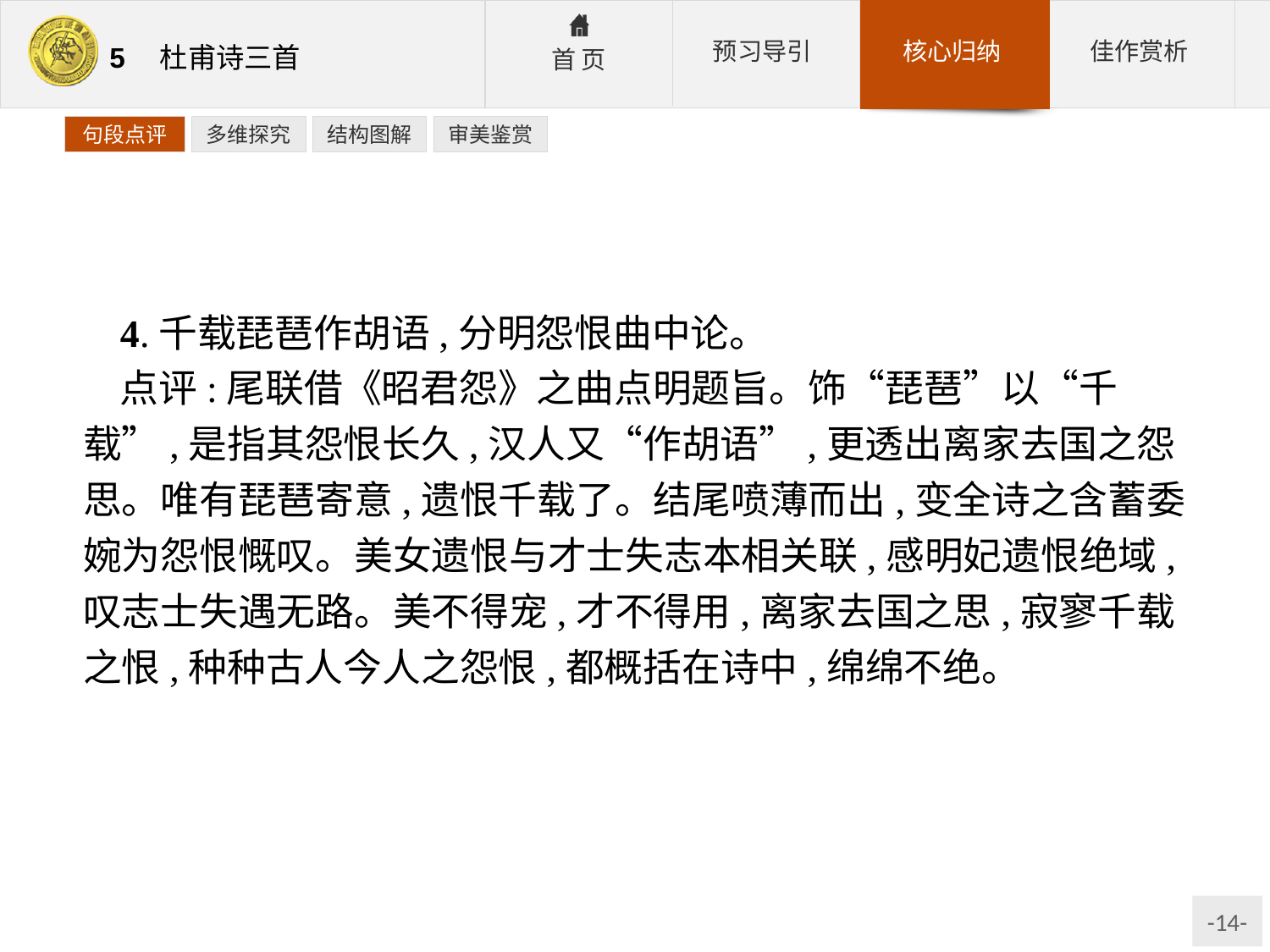

句段点评
多维探究
结构图解
审美鉴赏
4.千载琵琶作胡语,分明怨恨曲中论。
点评:尾联借《昭君怨》之曲点明题旨。饰“琵琶”以“千载”,是指其怨恨长久,汉人又“作胡语”,更透出离家去国之怨思。唯有琵琶寄意,遗恨千载了。结尾喷薄而出,变全诗之含蓄委婉为怨恨慨叹。美女遗恨与才士失志本相关联,感明妃遗恨绝域,叹志士失遇无路。美不得宠,才不得用,离家去国之思,寂寥千载之恨,种种古人今人之怨恨,都概括在诗中,绵绵不绝。